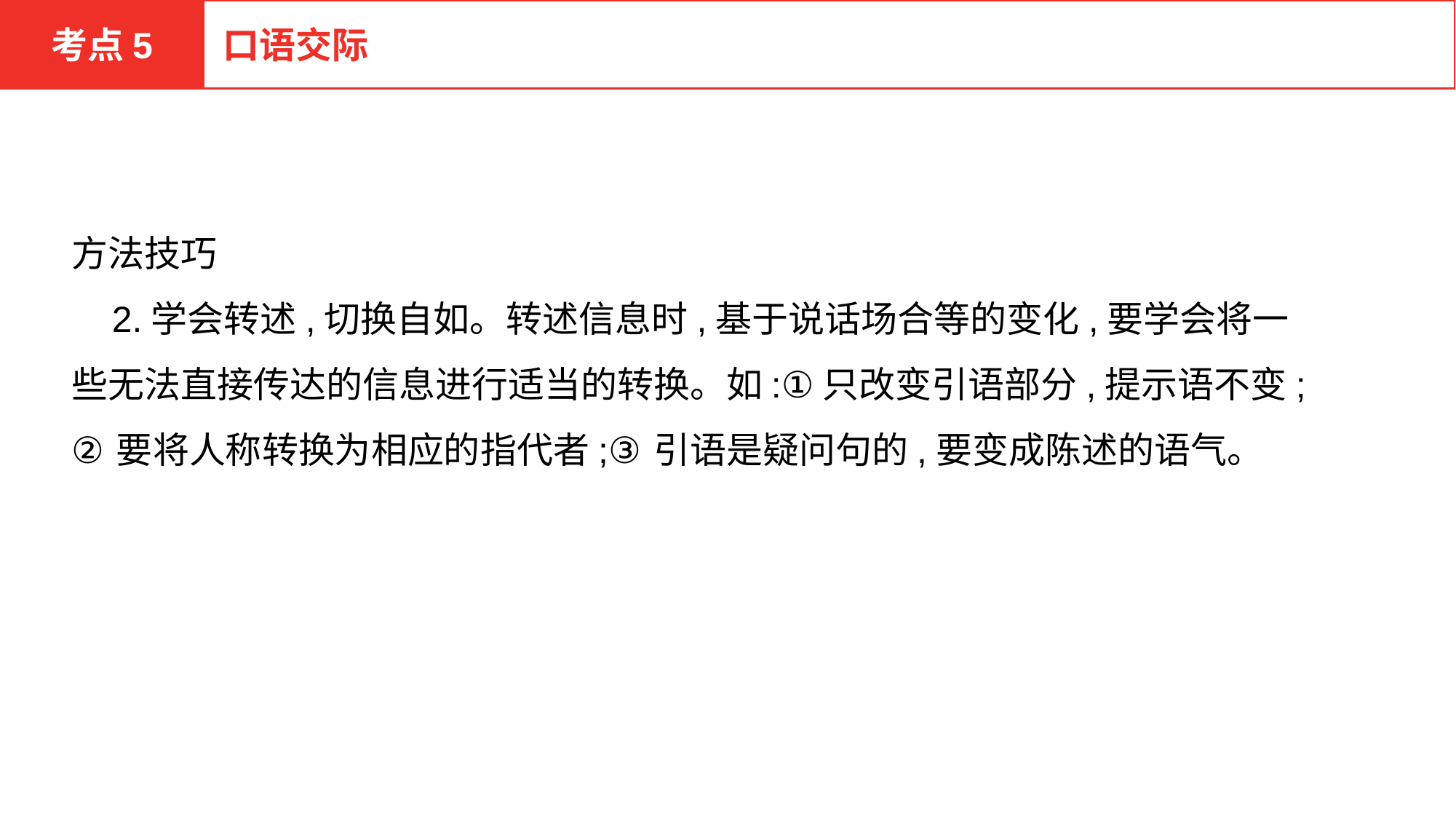

考点5
口语交际
方法技巧
    2.学会转述,切换自如。转述信息时,基于说话场合等的变化,要学会将一些无法直接传达的信息进行适当的转换。如:①只改变引语部分,提示语不变;②要将人称转换为相应的指代者;③引语是疑问句的,要变成陈述的语气。